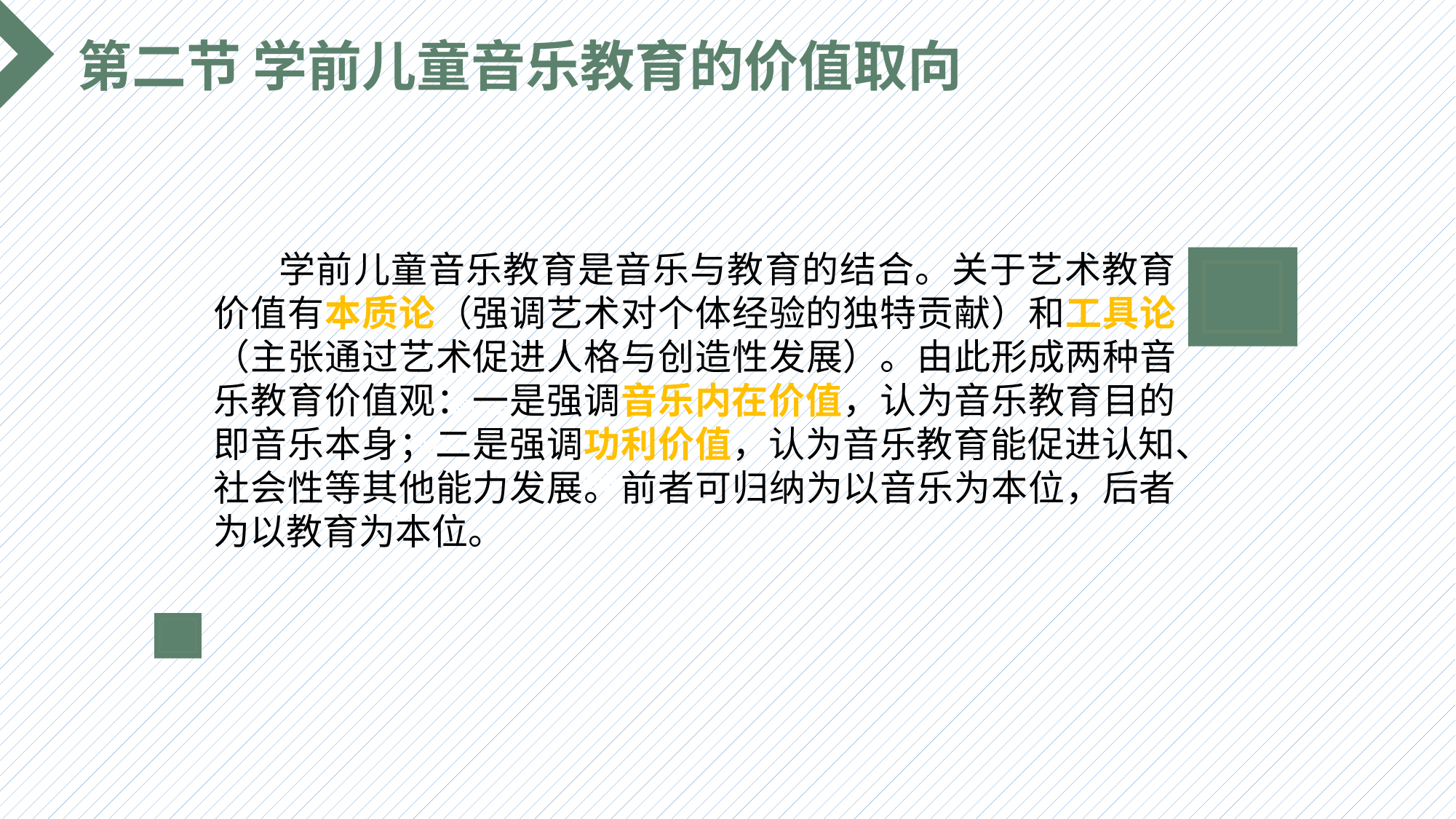

第二节 学前儿童音乐教育的价值取向

      学前儿童音乐教育是音乐与教育的结合。关于艺术教育价值有本质论（强调艺术对个体经验的独特贡献）和工具论（主张通过艺术促进人格与创造性发展）。由此形成两种音乐教育价值观：一是强调音乐内在价值，认为音乐教育目的即音乐本身；二是强调功利价值，认为音乐教育能促进认知、社会性等其他能力发展。前者可归纳为以音乐为本位，后者为以教育为本位。

选题背景
输入您的内容，请简要说明，言简意赅即可输入您的内容，请简要说明，言简意赅即可输入您的内容，请简要说明，言简意赅即可输入您的内容，请简要说明，言简意赅即可